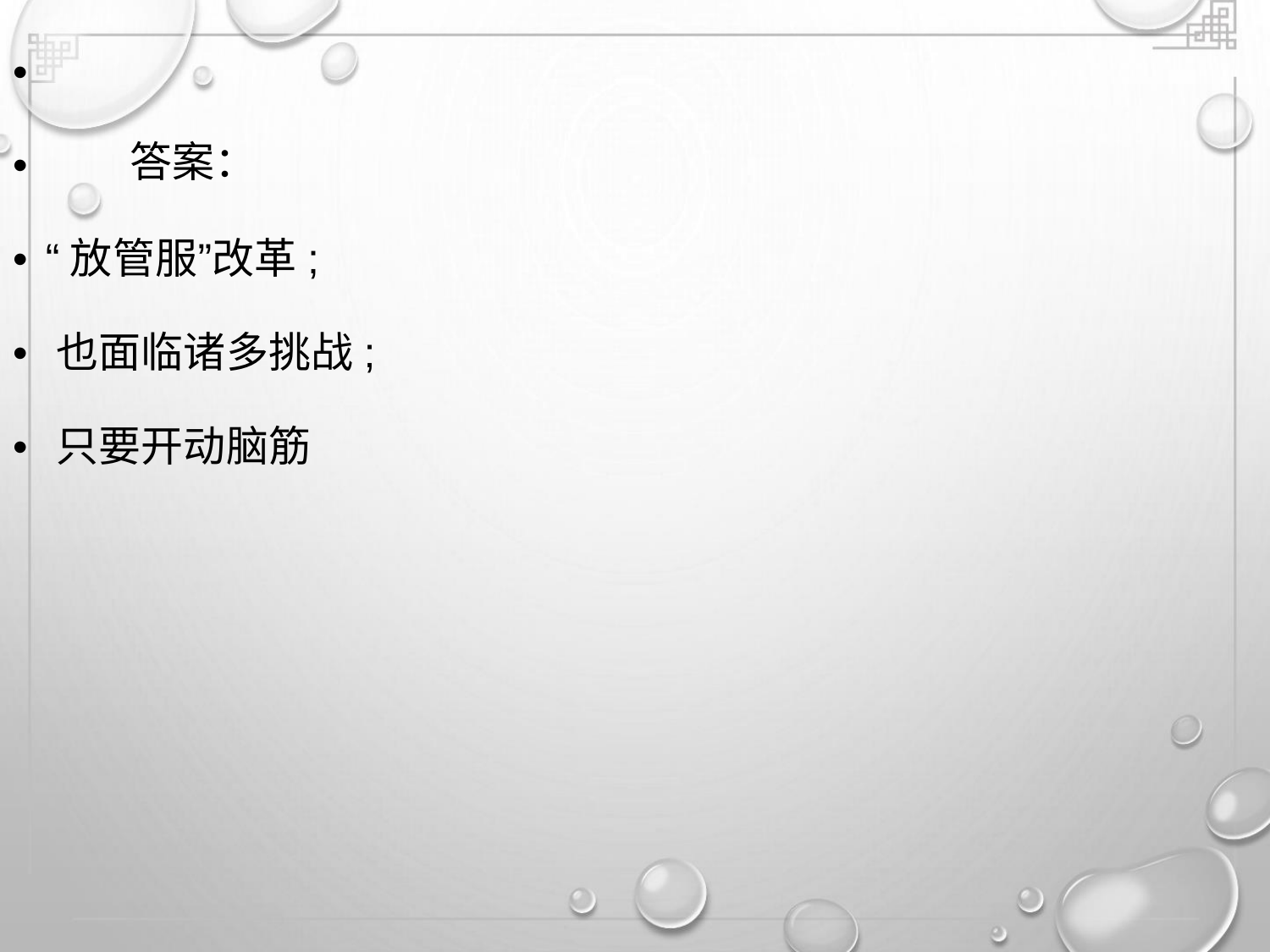

•
•
答案：
• “放管服”改革;
• 也面临诸多挑战;
• 只要开动脑筋